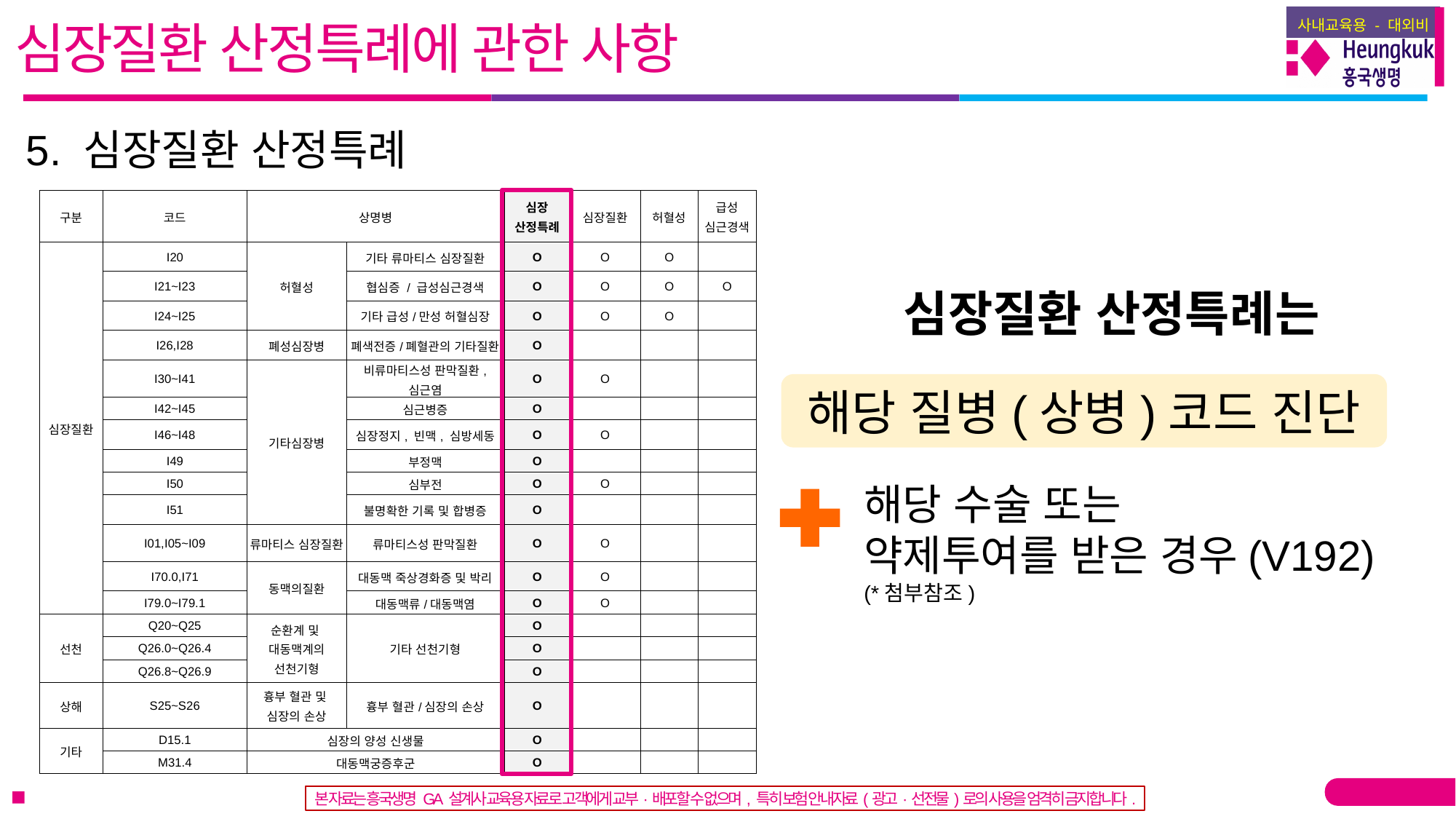

심장질환 산정특례에 관한 사항
5. 심장질환 산정특례
| 구분 | 코드 | 상명병 |  | 심장 산정특례 | 심장질환 | 허혈성 | 급성 심근경색 |
| --- | --- | --- | --- | --- | --- | --- | --- |
| 심장질환 | I20 | 허혈성 | 기타 류마티스 심장질환 | O | O | O |  |
|  | I21~I23 |  | 협심증 / 급성심근경색 | O | O | O | O |
|  | I24~I25 |  | 기타 급성/만성 허혈심장 | O | O | O |  |
|  | I26,I28 | 폐성심장병 | 폐색전증/폐혈관의 기타질환 | O |  |  |  |
|  | I30~I41 | 기타심장병 | 비류마티스성 판막질환, 심근염 | O | O |  |  |
|  | I42~I45 |  | 심근병증 | O |  |  |  |
|  | I46~I48 |  | 심장정지, 빈맥, 심방세동 | O | O |  |  |
|  | I49 |  | 부정맥 | O |  |  |  |
|  | I50 |  | 심부전 | O | O |  |  |
|  | I51 |  | 불명확한 기록 및 합병증 | O |  |  |  |
|  | I01,I05~I09 | 류마티스 심장질환 | 류마티스성 판막질환 | O | O |  |  |
|  | I70.0,I71 | 동맥의질환 | 대동맥 죽상경화증 및 박리 | O | O |  |  |
|  | I79.0~I79.1 |  | 대동맥류/대동맥염 | O | O |  |  |
| 선천 | Q20~Q25 | 순환계 및 대동맥계의 선천기형 | 기타 선천기형 | O |  |  |  |
|  | Q26.0~Q26.4 |  |  | O |  |  |  |
|  | Q26.8~Q26.9 |  |  | O |  |  |  |
| 상해 | S25~S26 | 흉부 혈관 및 심장의 손상 | 흉부 혈관/심장의 손상 | O |  |  |  |
| 기타 | D15.1 | 심장의 양성 신생물 |  | O |  |  |  |
|  | M31.4 | 대동맥궁증후군 |  | O |  |  |  |

심장질환 산정특례는
해당 질병(상병)코드 진단
해당 수술 또는
약제투여를 받은 경우(V192)
(*첨부참조)